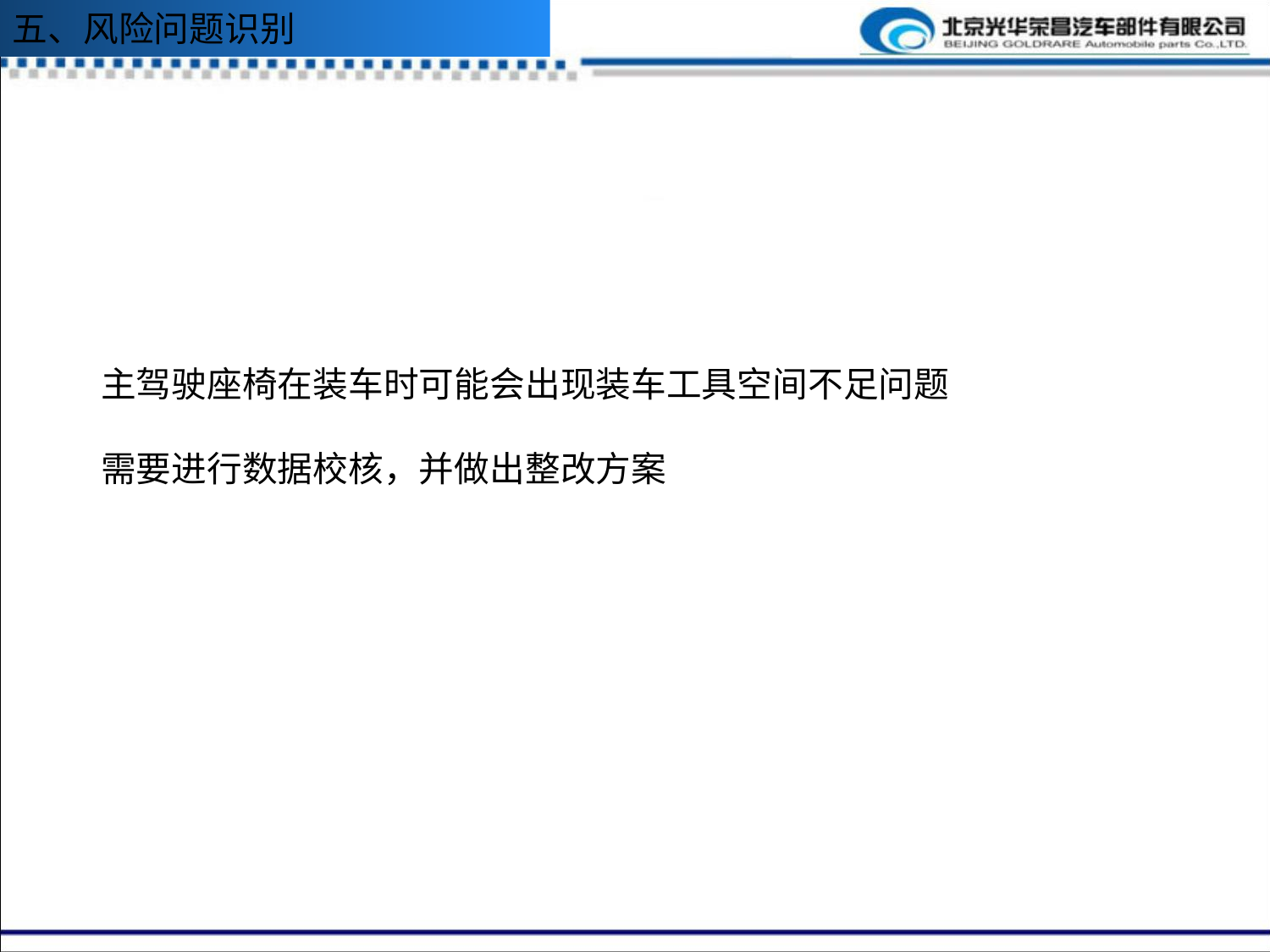

五、风险问题识别
主驾驶座椅在装车时可能会出现装车工具空间不足问题
需要进行数据校核，并做出整改方案

11